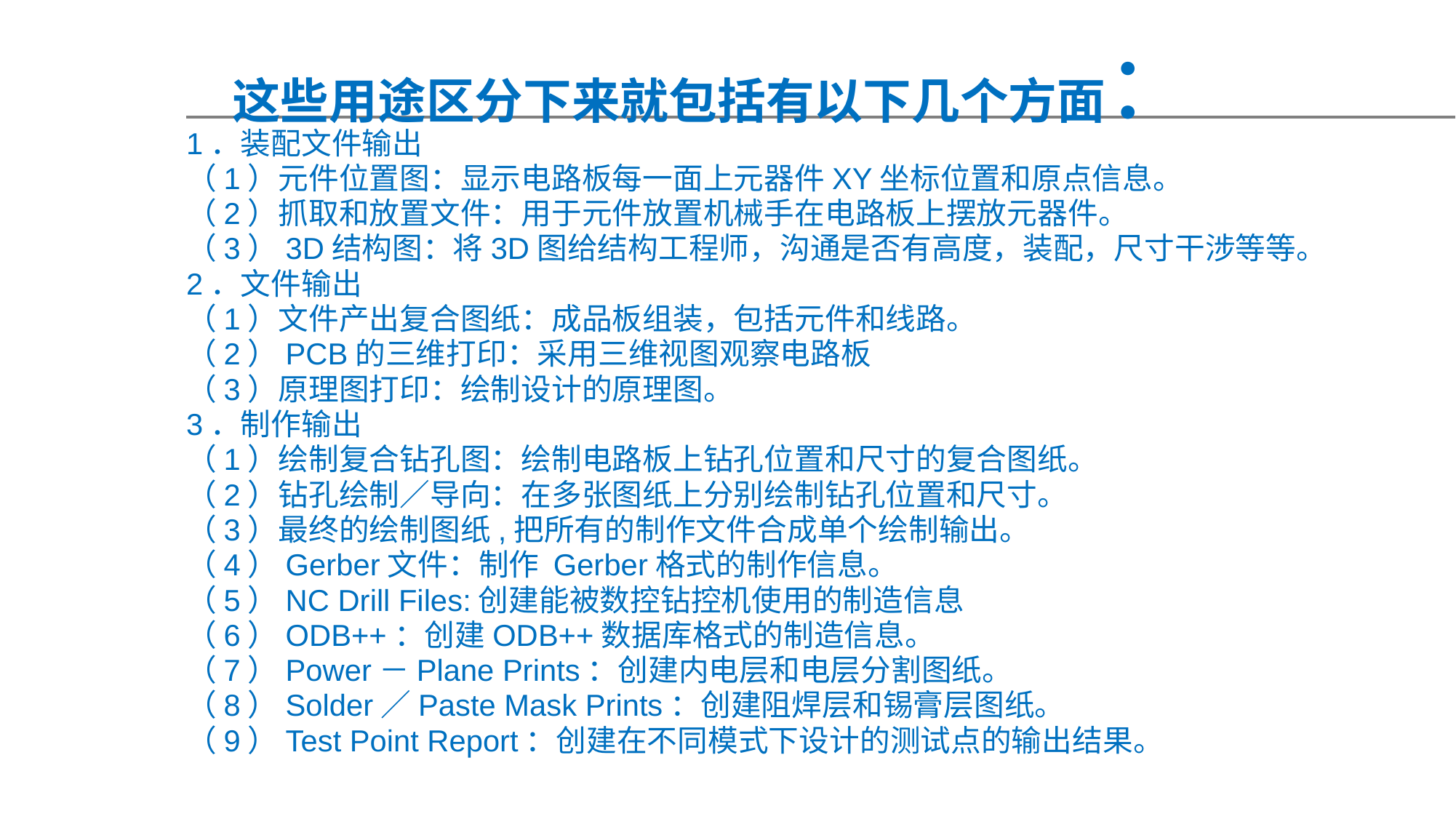

这些用途区分下来就包括有以下几个方面：
1．装配文件输出
（1）元件位置图：显示电路板每一面上元器件XY坐标位置和原点信息。
（2）抓取和放置文件：用于元件放置机械手在电路板上摆放元器件。
（3）3D结构图：将3D图给结构工程师，沟通是否有高度，装配，尺寸干涉等等。
2．文件输出
（1）文件产出复合图纸：成品板组装，包括元件和线路。
（2）PCB的三维打印：采用三维视图观察电路板
（3）原理图打印：绘制设计的原理图。
3．制作输出
（1）绘制复合钻孔图：绘制电路板上钻孔位置和尺寸的复合图纸。
（2）钻孔绘制／导向：在多张图纸上分别绘制钻孔位置和尺寸。
（3）最终的绘制图纸,把所有的制作文件合成单个绘制输出。
（4）Gerber文件：制作 Gerber格式的制作信息。
（5）NC Drill Files:创建能被数控钻控机使用的制造信息
（6）ODB++：创建ODB++数据库格式的制造信息。
（7）Power－Plane Prints：创建内电层和电层分割图纸。
（8）Solder／Paste Mask Prints：创建阻焊层和锡膏层图纸。
（9）Test Point Report：创建在不同模式下设计的测试点的输出结果。